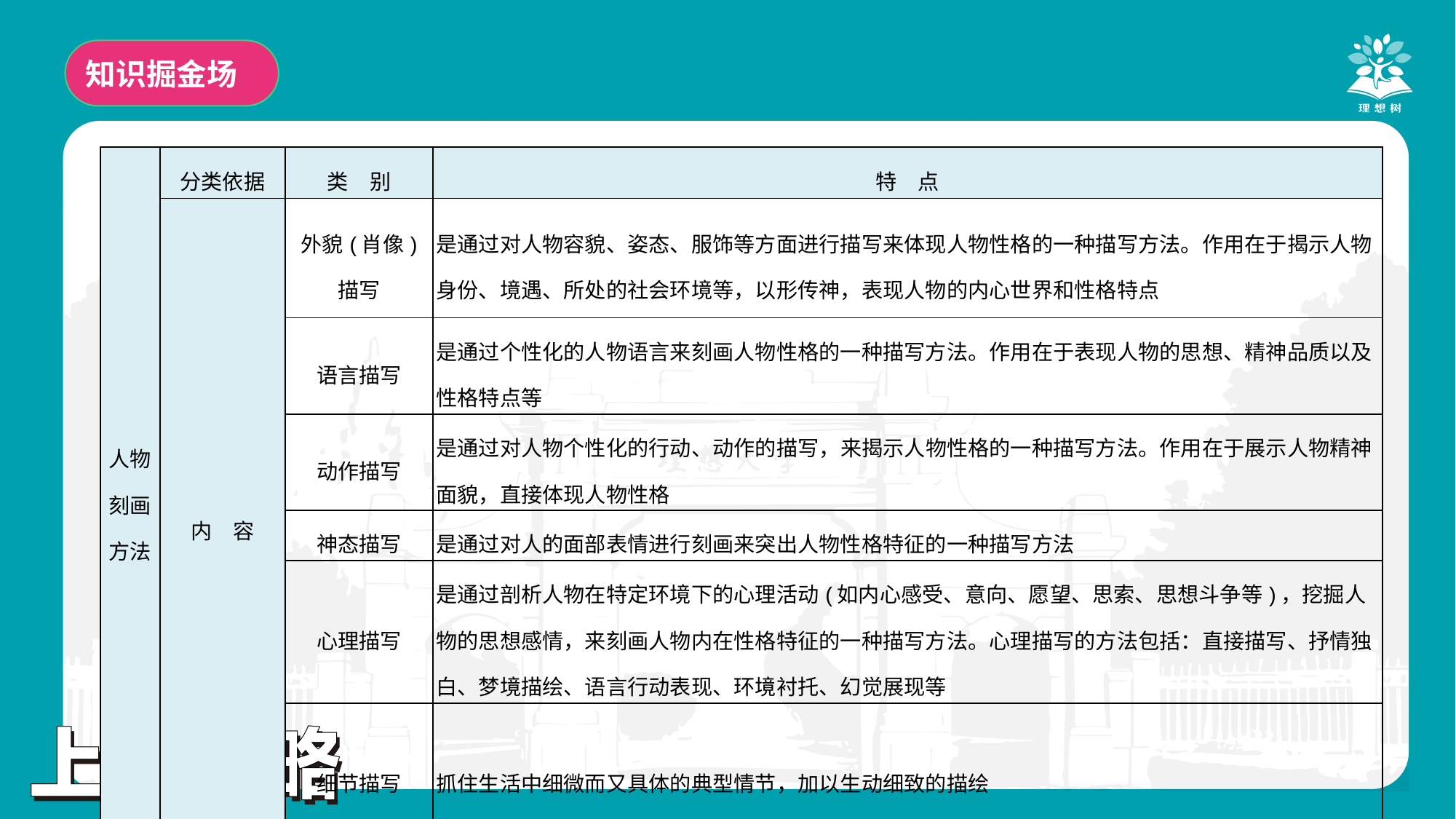

知识掘金场
| 人物刻画 方法 | 分类依据 | 类　别 | 特　点 |
| --- | --- | --- | --- |
|  | 内　容 | 外貌(肖像) 描写 | 是通过对人物容貌、姿态、服饰等方面进行描写来体现人物性格的一种描写方法。作用在于揭示人物身份、境遇、所处的社会环境等，以形传神，表现人物的内心世界和性格特点 |
|  |  | 语言描写 | 是通过个性化的人物语言来刻画人物性格的一种描写方法。作用在于表现人物的思想、精神品质以及性格特点等 |
|  |  | 动作描写 | 是通过对人物个性化的行动、动作的描写，来揭示人物性格的一种描写方法。作用在于展示人物精神面貌，直接体现人物性格 |
|  |  | 神态描写 | 是通过对人的面部表情进行刻画来突出人物性格特征的一种描写方法 |
|  |  | 心理描写 | 是通过剖析人物在特定环境下的心理活动(如内心感受、意向、愿望、思索、思想斗争等)，挖掘人物的思想感情，来刻画人物内在性格特征的一种描写方法。心理描写的方法包括：直接描写、抒情独白、梦境描绘、语言行动表现、环境衬托、幻觉展现等 |
|  |  | 细节描写 | 抓住生活中细微而又具体的典型情节，加以生动细致的描绘 |